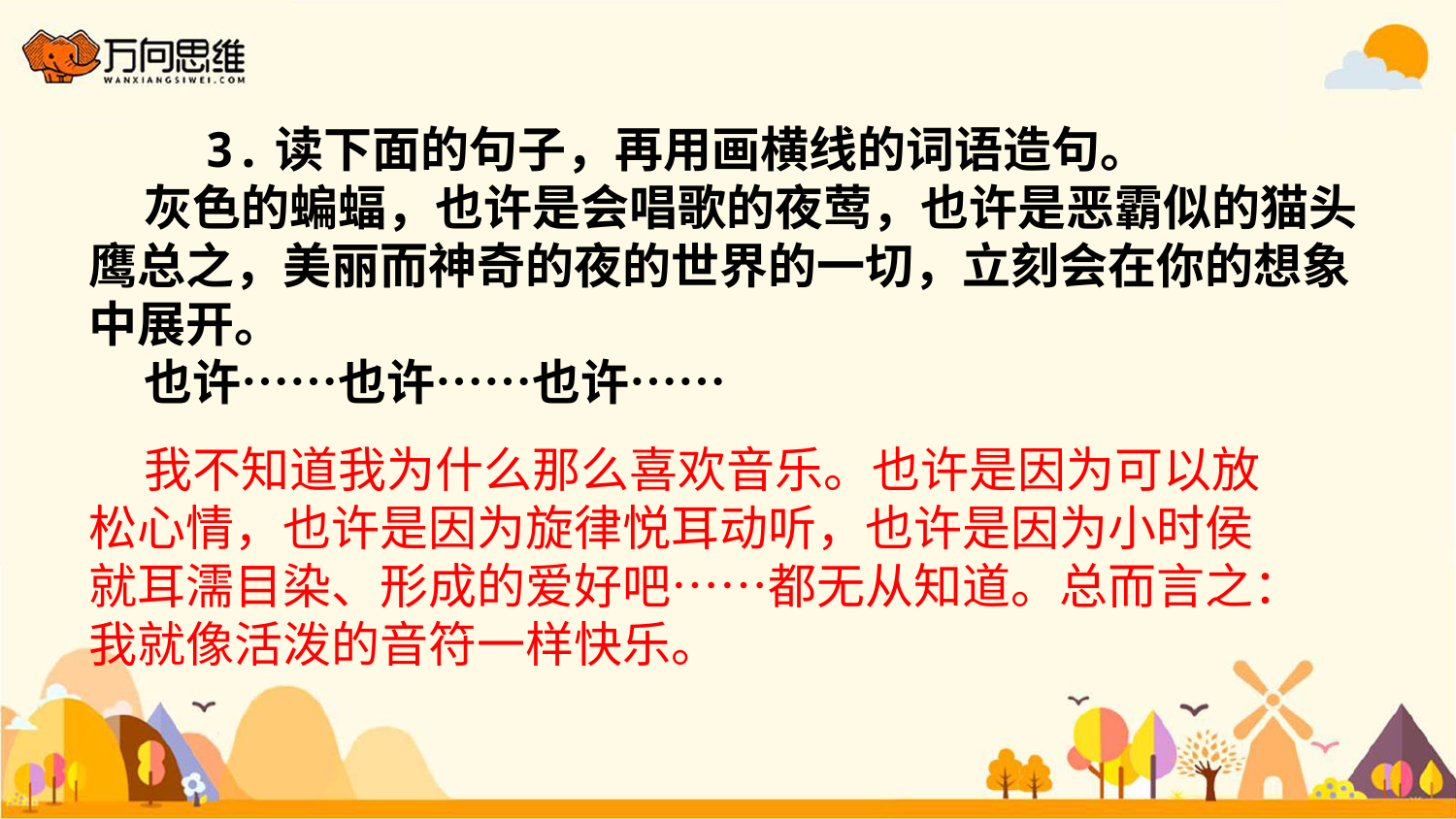

3.读下面的句子，再用画横线的词语造句。
    灰色的蝙蝠，也许是会唱歌的夜莺，也许是恶霸似的猫头鹰总之，美丽而神奇的夜的世界的一切，立刻会在你的想象中展开。
    也许……也许……也许……

    我不知道我为什么那么喜欢音乐。也许是因为可以放松心情，也许是因为旋律悦耳动听，也许是因为小时侯就耳濡目染、形成的爱好吧……都无从知道。总而言之：我就像活泼的音符一样快乐。